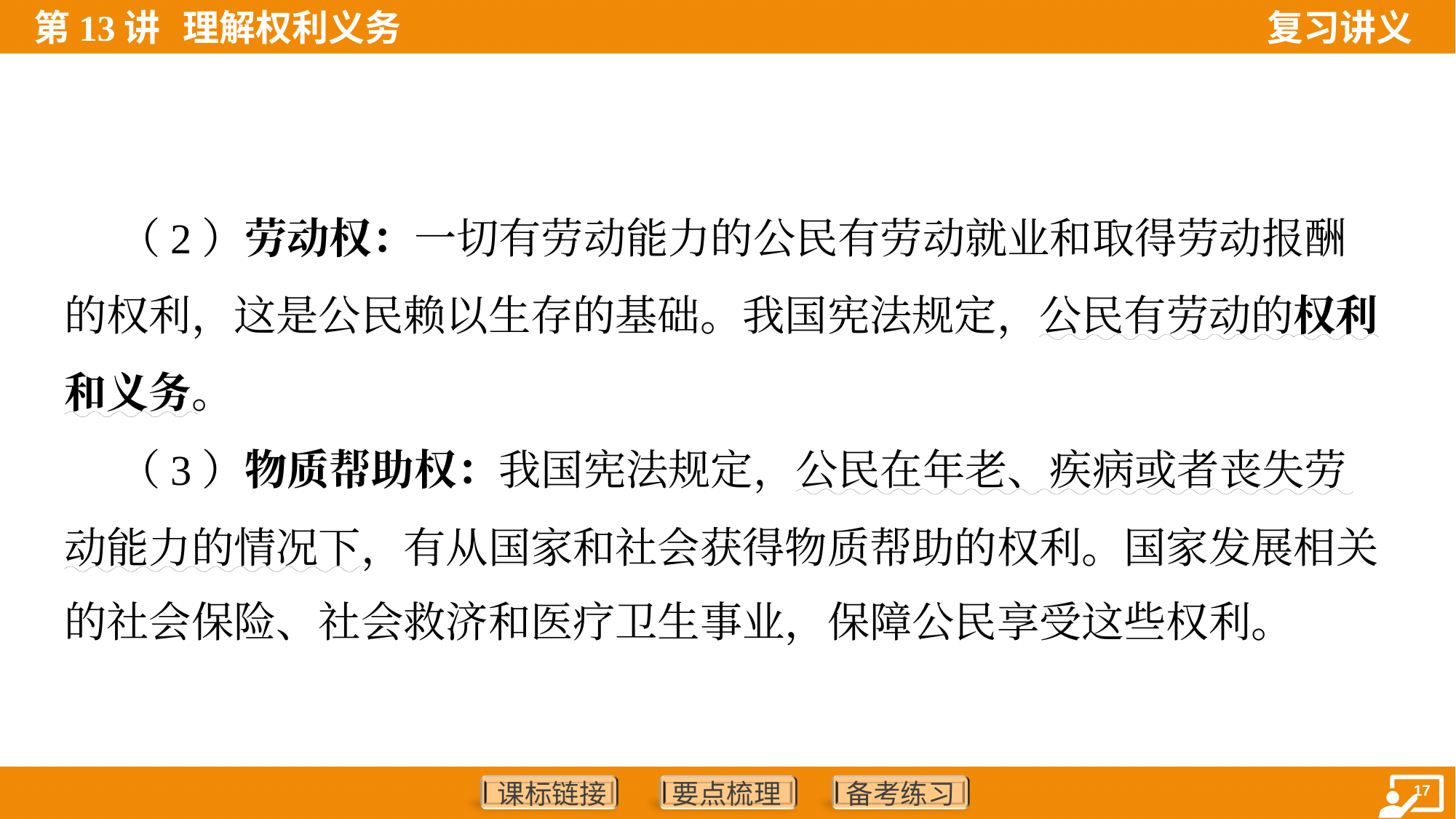

（2）劳动权：一切有劳动能力的公民有劳动就业和取得劳动报酬
的权利，这是公民赖以生存的基础。我国宪法规定，公民有劳动的权利
和义务。
    （3）物质帮助权：我国宪法规定，公民在年老、疾病或者丧失劳
动能力的情况下，有从国家和社会获得物质帮助的权利。国家发展相关
的社会保险、社会救济和医疗卫生事业，保障公民享受这些权利。